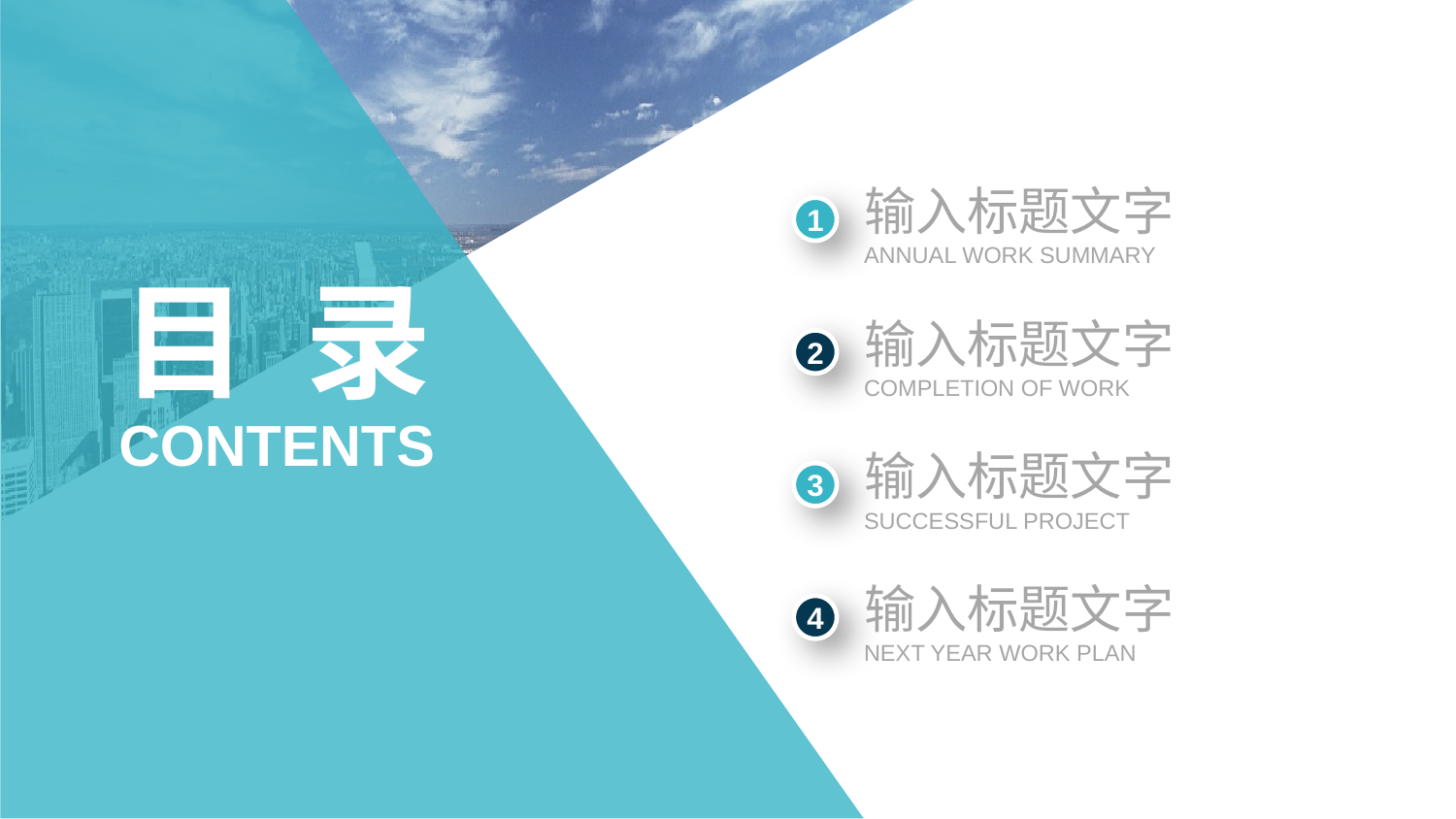

输入标题文字
ANNUAL WORK SUMMARY
1
目  录
输入标题文字
COMPLETION OF WORK
2
CONTENTS
输入标题文字
SUCCESSFUL PROJECT
3
输入标题文字
NEXT YEAR WORK PLAN
4